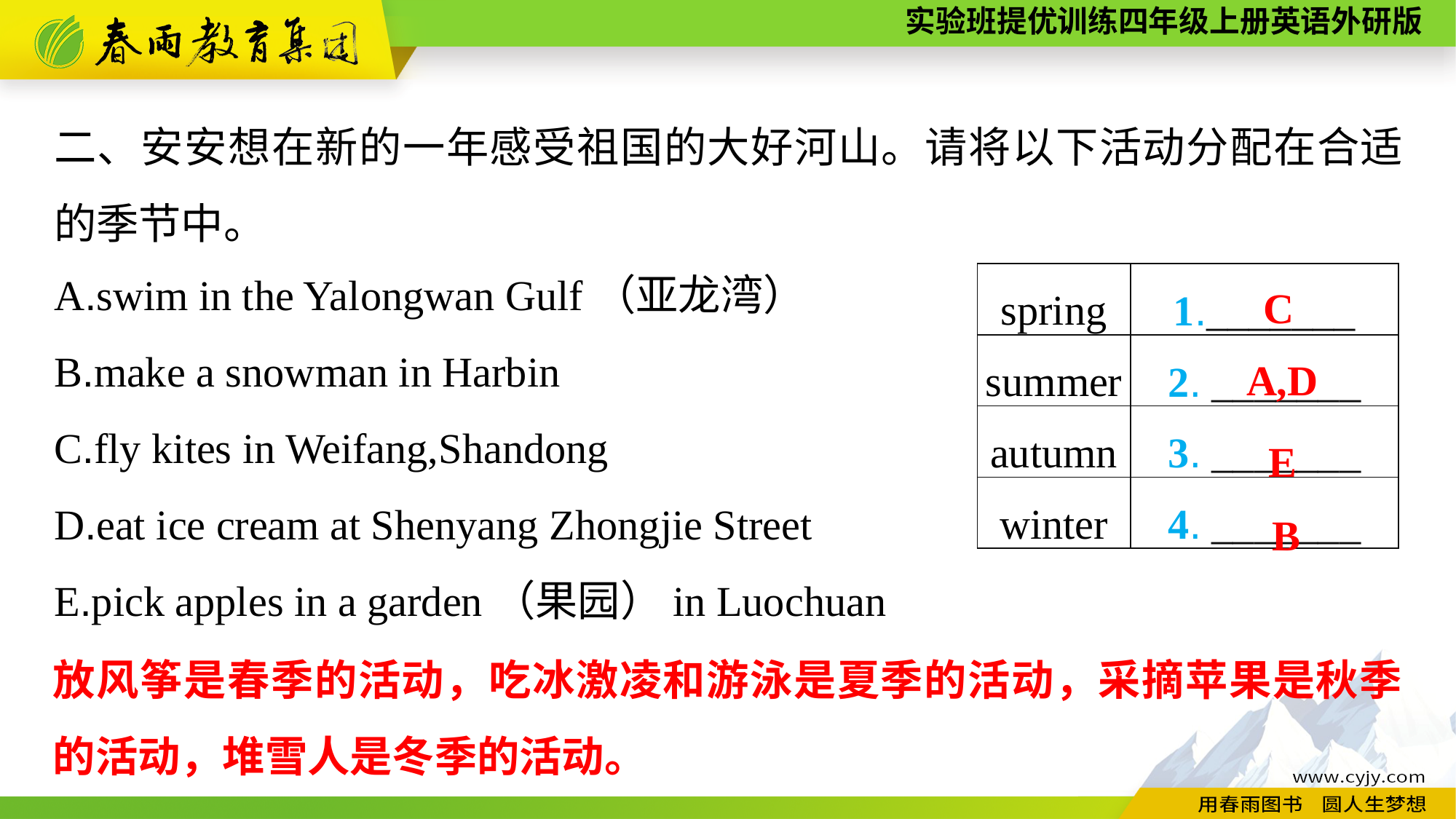

二、安安想在新的一年感受祖国的大好河山。请将以下活动分配在合适的季节中。
A.swim in the Yalongwan Gulf（亚龙湾）
B.make a snowman in Harbin
C.fly kites in Weifang,Shandong
D.eat ice cream at Shenyang Zhongjie Street
E.pick apples in a garden（果园）in Luochuan
| spring | 1.\_\_\_\_\_\_\_ |
| --- | --- |
| summer | 2. \_\_\_\_\_\_\_ |
| autumn | 3. \_\_\_\_\_\_\_ |
| winter | 4. \_\_\_\_\_\_\_ |
C
A,D
E
B
放风筝是春季的活动，吃冰激凌和游泳是夏季的活动，采摘苹果是秋季的活动，堆雪人是冬季的活动。